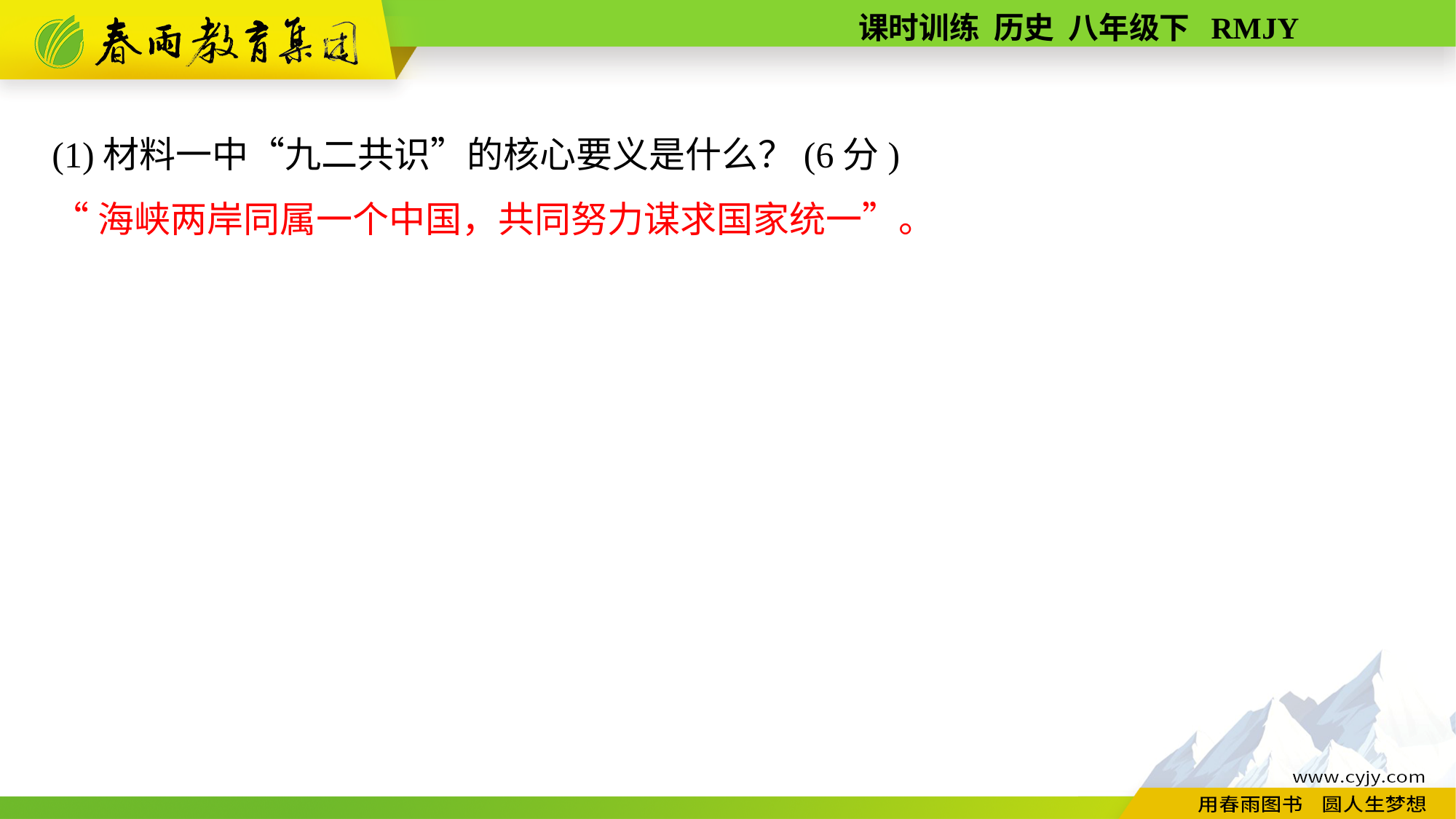

(1)材料一中“九二共识”的核心要义是什么？(6分)
“海峡两岸同属一个中国，共同努力谋求国家统一”。